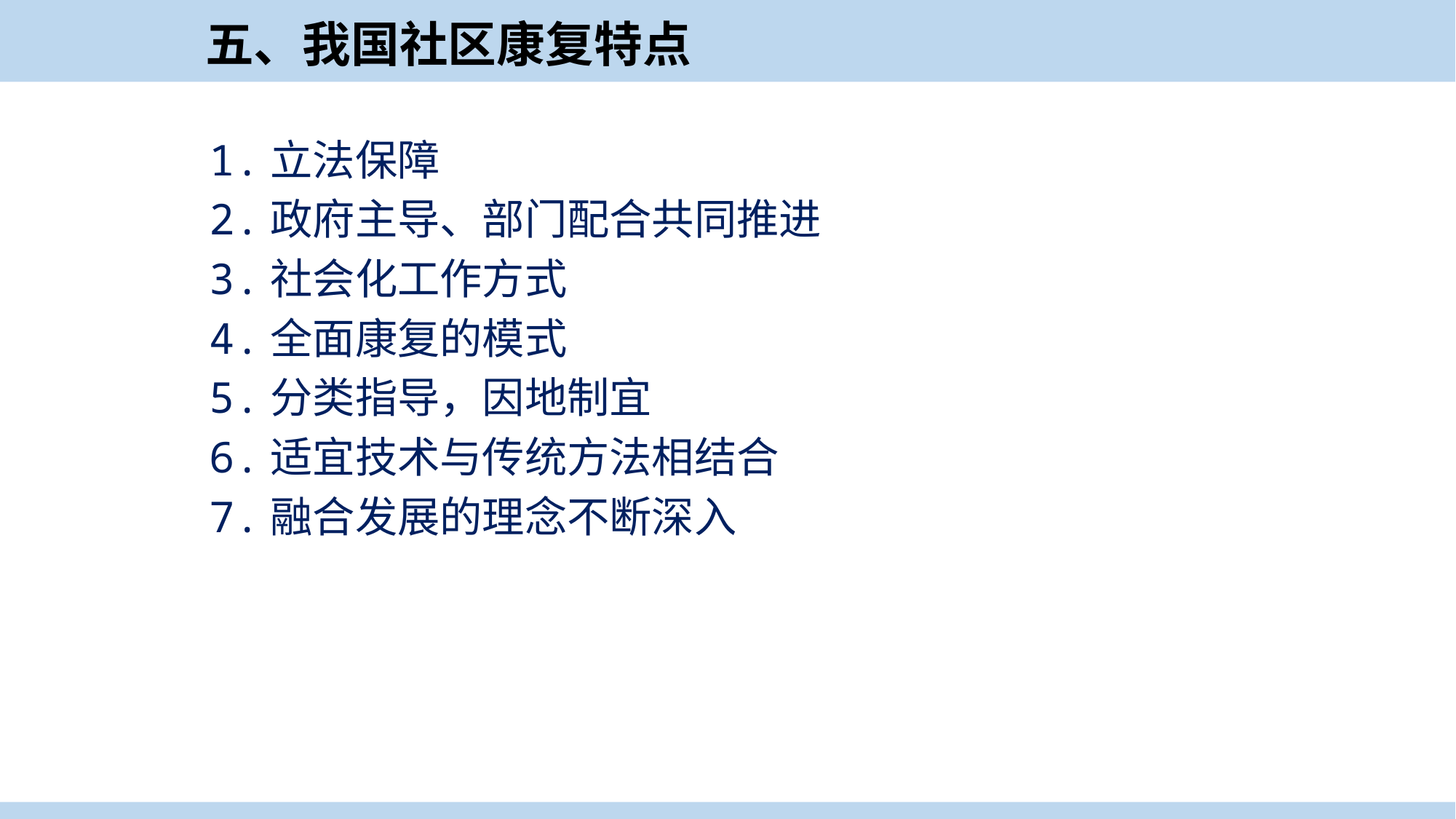

五、我国社区康复特点
1.立法保障
2.政府主导、部门配合共同推进
3.社会化工作方式
4.全面康复的模式
5.分类指导，因地制宜
6.适宜技术与传统方法相结合
7.融合发展的理念不断深入